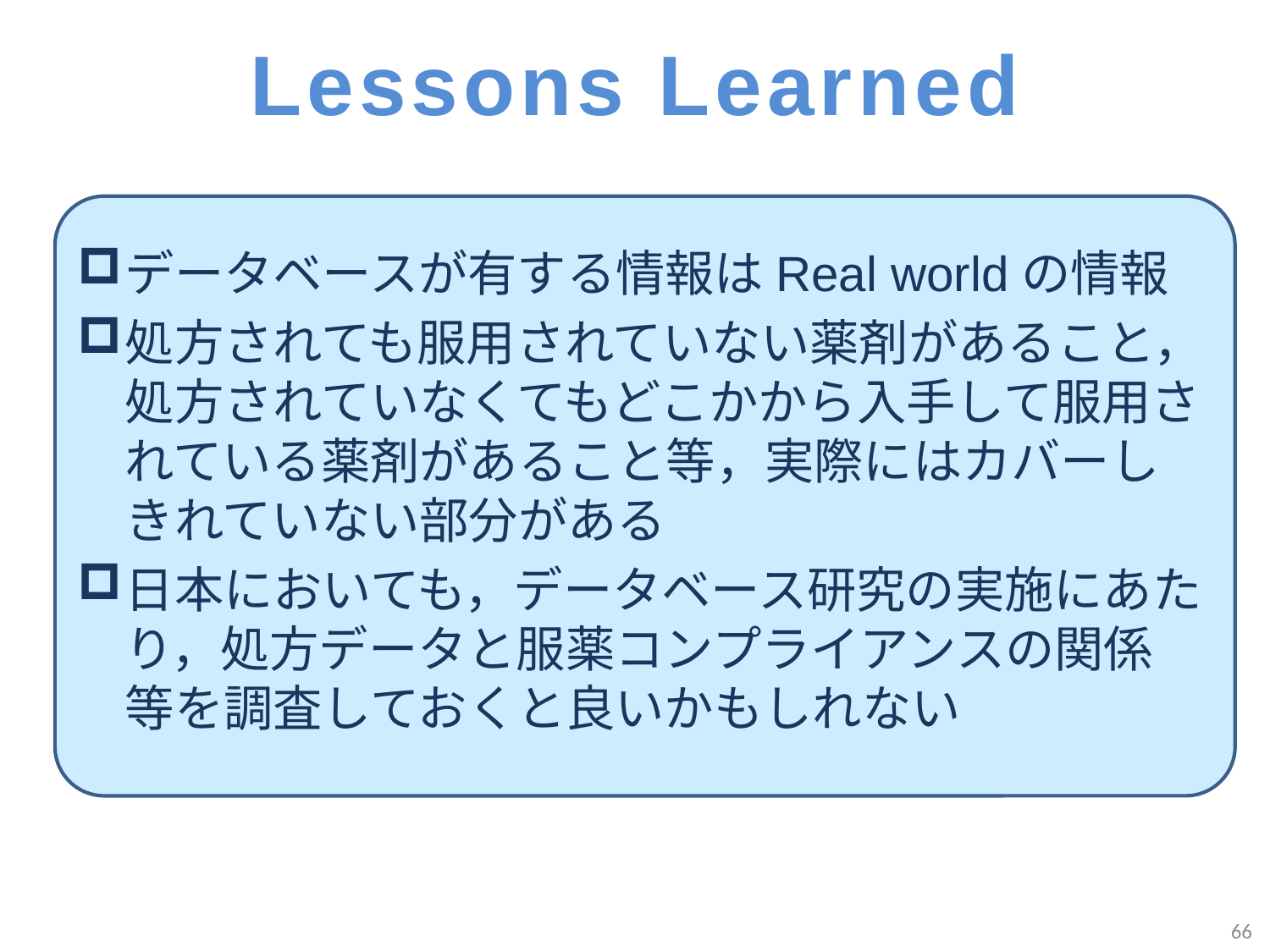

# Lessons Learned

データベースが有する情報はReal worldの情報
処方されても服用されていない薬剤があること，処方されていなくてもどこかから入手して服用されている薬剤があること等，実際にはカバーしきれていない部分がある
日本においても，データベース研究の実施にあたり，処方データと服薬コンプライアンスの関係等を調査しておくと良いかもしれない

66